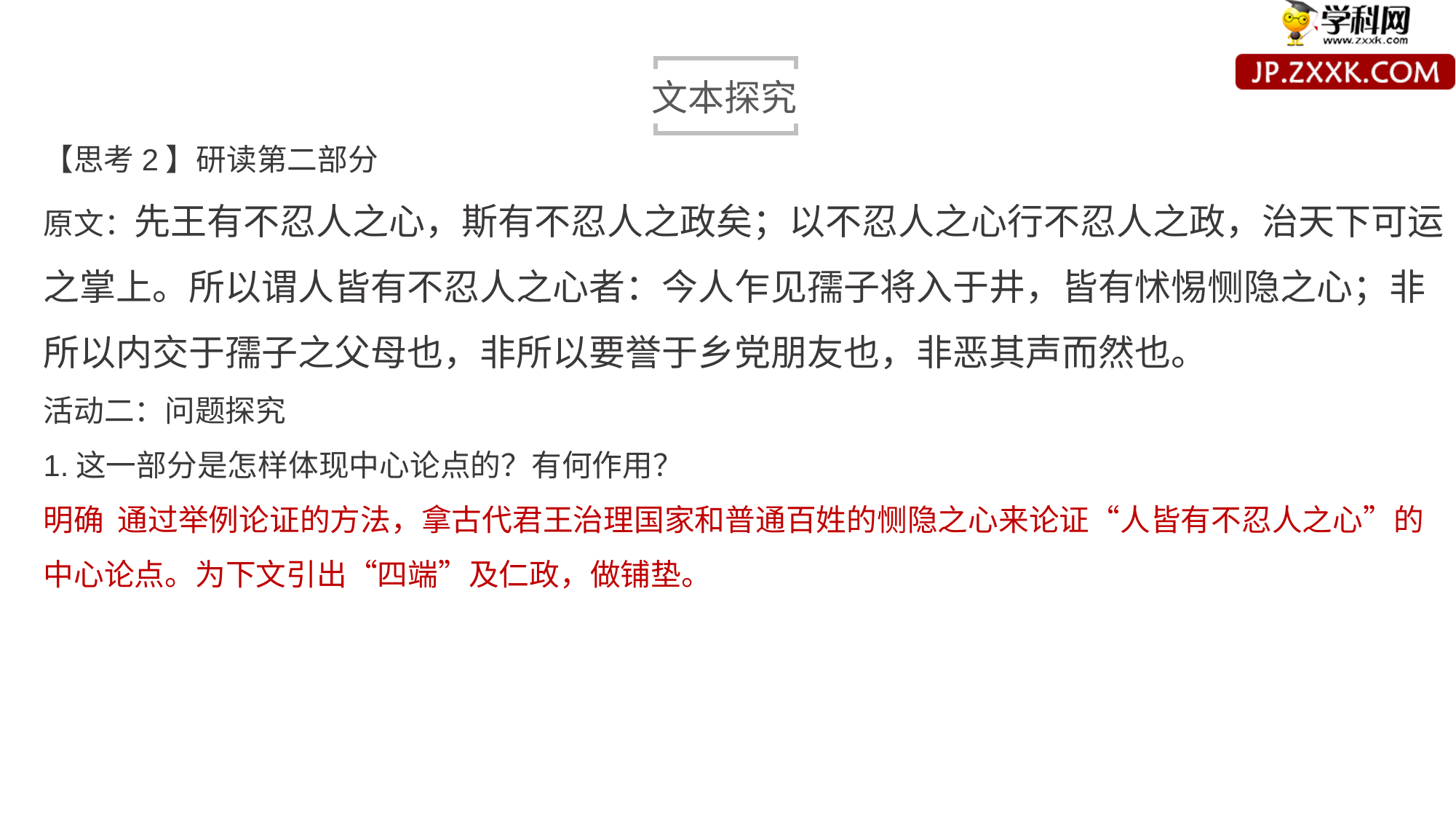

文本探究
【思考2】研读第二部分
原文：先王有不忍人之心，斯有不忍人之政矣；以不忍人之心行不忍人之政，治天下可运之掌上。所以谓人皆有不忍人之心者：今人乍见孺子将入于井，皆有怵惕恻隐之心；非所以内交于孺子之父母也，非所以要誉于乡党朋友也，非恶其声而然也。
活动二：问题探究
1.这一部分是怎样体现中心论点的？有何作用？
明确  通过举例论证的方法，拿古代君王治理国家和普通百姓的恻隐之心来论证“人皆有不忍人之心”的中心论点。为下文引出“四端”及仁政，做铺垫。